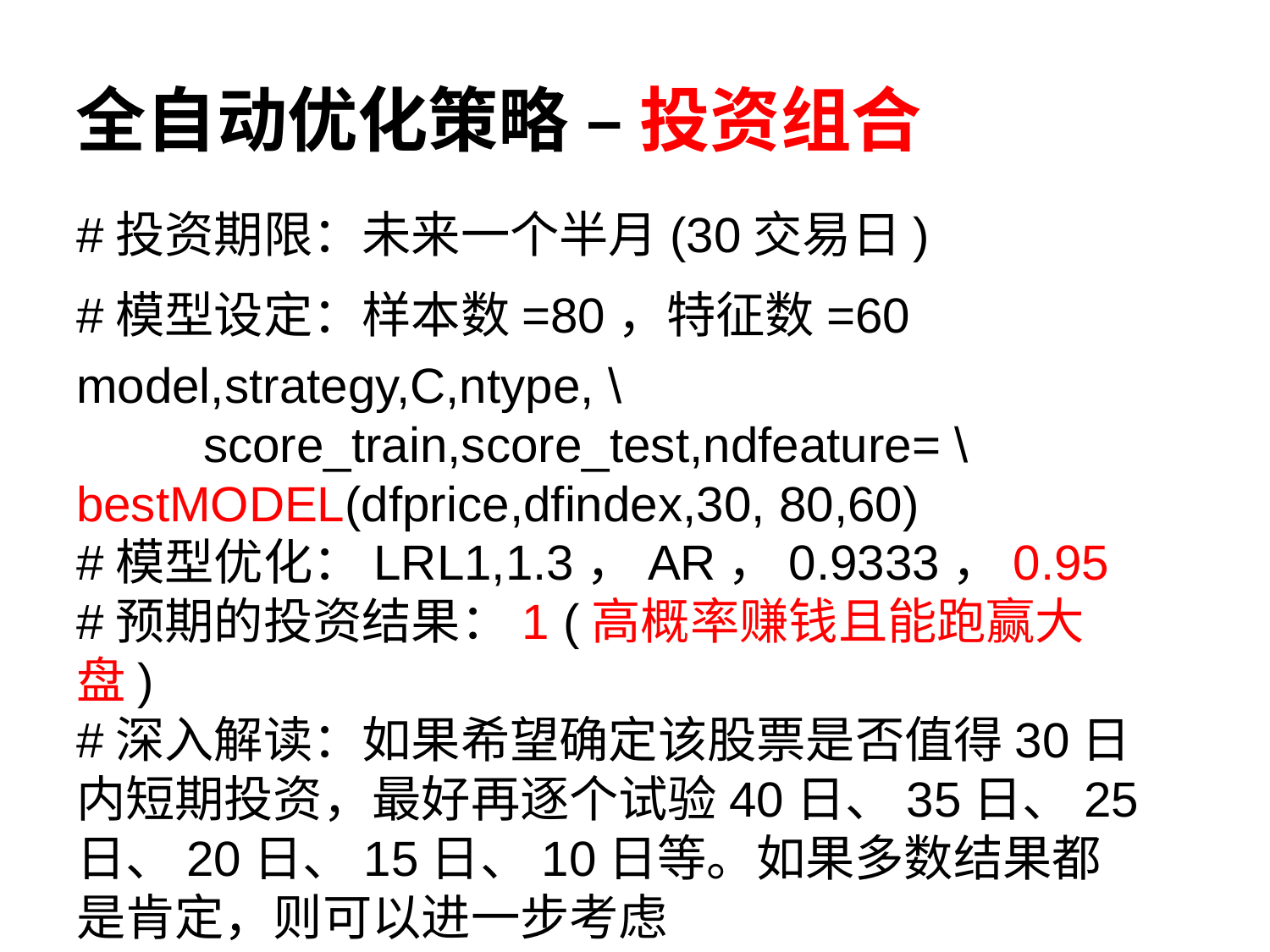

# 全自动优化策略 – 投资组合
#投资期限：未来一个半月(30交易日)
#模型设定：样本数=80，特征数=60
model,strategy,C,ntype, \
	score_train,score_test,ndfeature= \        	bestMODEL(dfprice,dfindex,30, 80,60)
#模型优化：LRL1,1.3，AR，0.9333，0.95
#预期的投资结果：1 (高概率赚钱且能跑赢大盘)
#深入解读：如果希望确定该股票是否值得30日内短期投资，最好再逐个试验40日、35日、25日、20日、15日、10日等。如果多数结果都是肯定，则可以进一步考虑